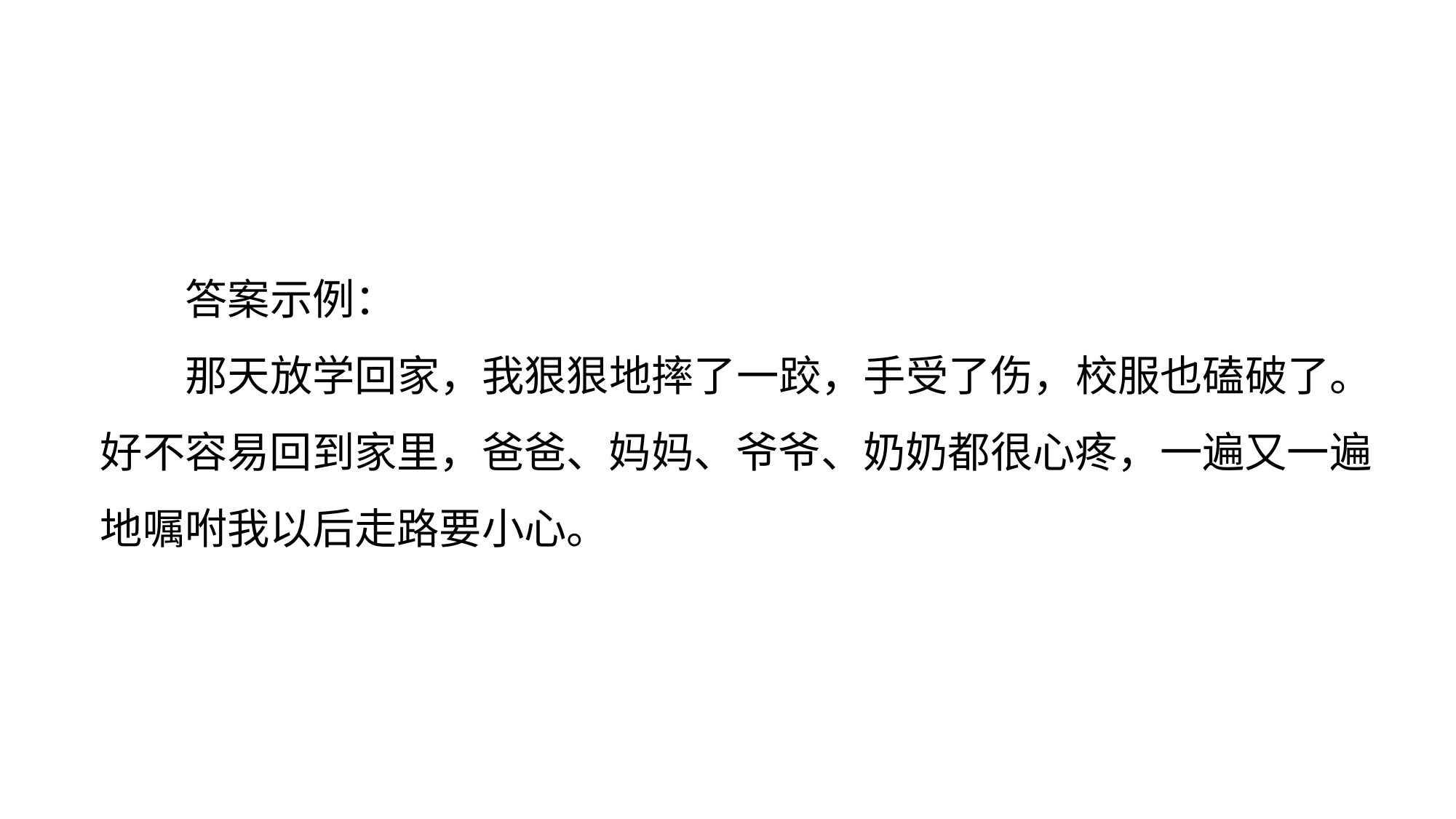

答案示例：
那天放学回家，我狠狠地摔了一跤，手受了伤，校服也磕破了。好不容易回到家里，爸爸、妈妈、爷爷、奶奶都很心疼，一遍又一遍地嘱咐我以后走路要小心。